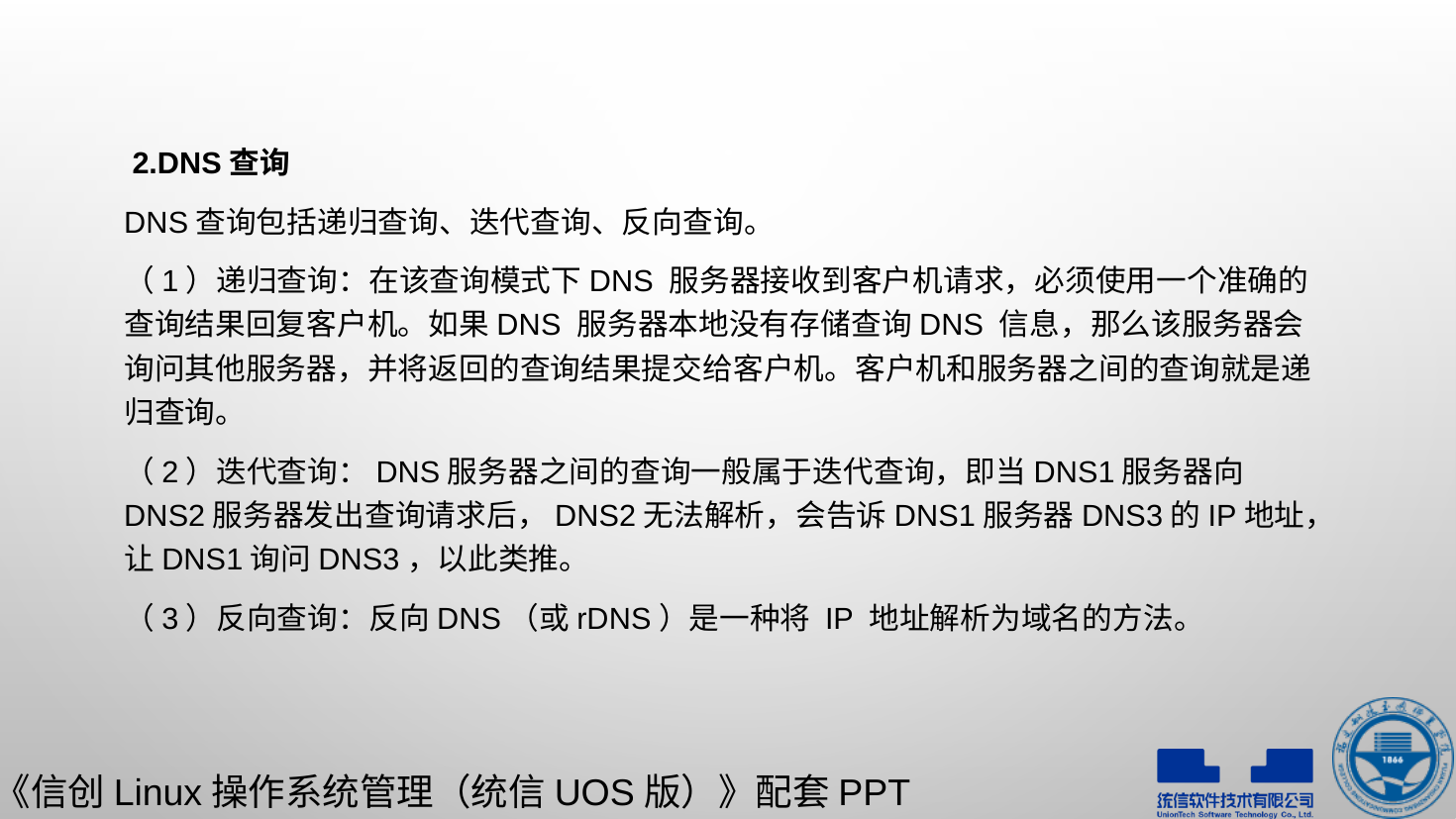

2.DNS查询
DNS查询包括递归查询、迭代查询、反向查询。
（1）递归查询：在该查询模式下DNS 服务器接收到客户机请求，必须使用一个准确的查询结果回复客户机。如果DNS 服务器本地没有存储查询DNS 信息，那么该服务器会询问其他服务器，并将返回的查询结果提交给客户机。客户机和服务器之间的查询就是递归查询。
（2）迭代查询：DNS服务器之间的查询一般属于迭代查询，即当DNS1服务器向DNS2服务器发出查询请求后，DNS2无法解析，会告诉DNS1服务器DNS3的IP地址，让DNS1询问DNS3，以此类推。
（3）反向查询：反向DNS（或rDNS）是一种将 IP 地址解析为域名的方法。